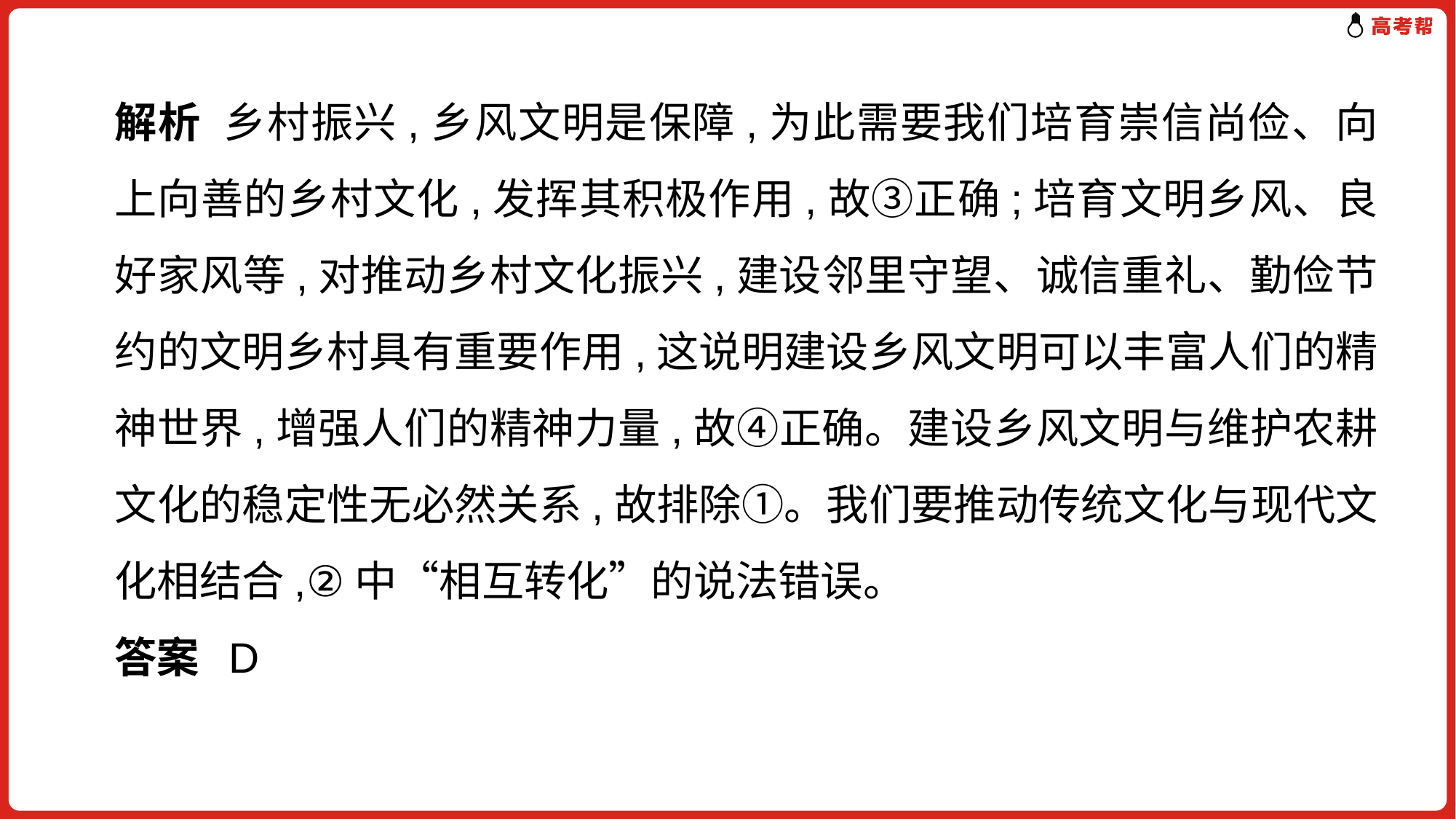

解析  乡村振兴,乡风文明是保障,为此需要我们培育崇信尚俭、向上向善的乡村文化,发挥其积极作用,故③正确;培育文明乡风、良好家风等,对推动乡村文化振兴,建设邻里守望、诚信重礼、勤俭节约的文明乡村具有重要作用,这说明建设乡风文明可以丰富人们的精神世界,增强人们的精神力量,故④正确。建设乡风文明与维护农耕文化的稳定性无必然关系,故排除①。我们要推动传统文化与现代文化相结合,②中“相互转化”的说法错误。
答案  D